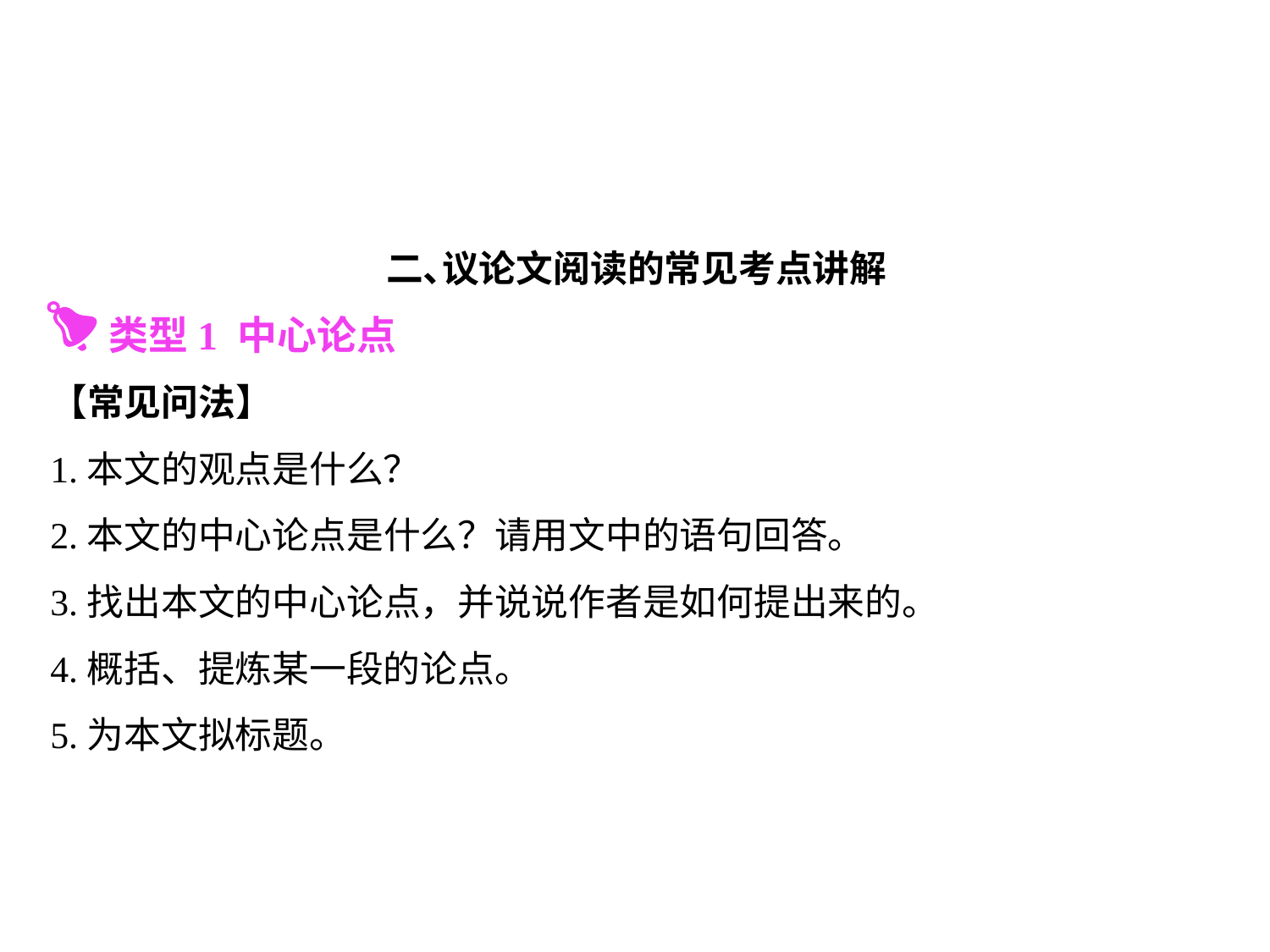

二､议论文阅读的常见考点讲解

【常见问法】
1.本文的观点是什么？
2.本文的中心论点是什么？请用文中的语句回答。
3.找出本文的中心论点，并说说作者是如何提出来的。
4.概括、提炼某一段的论点。
5.为本文拟标题。
      类型1 中心论点